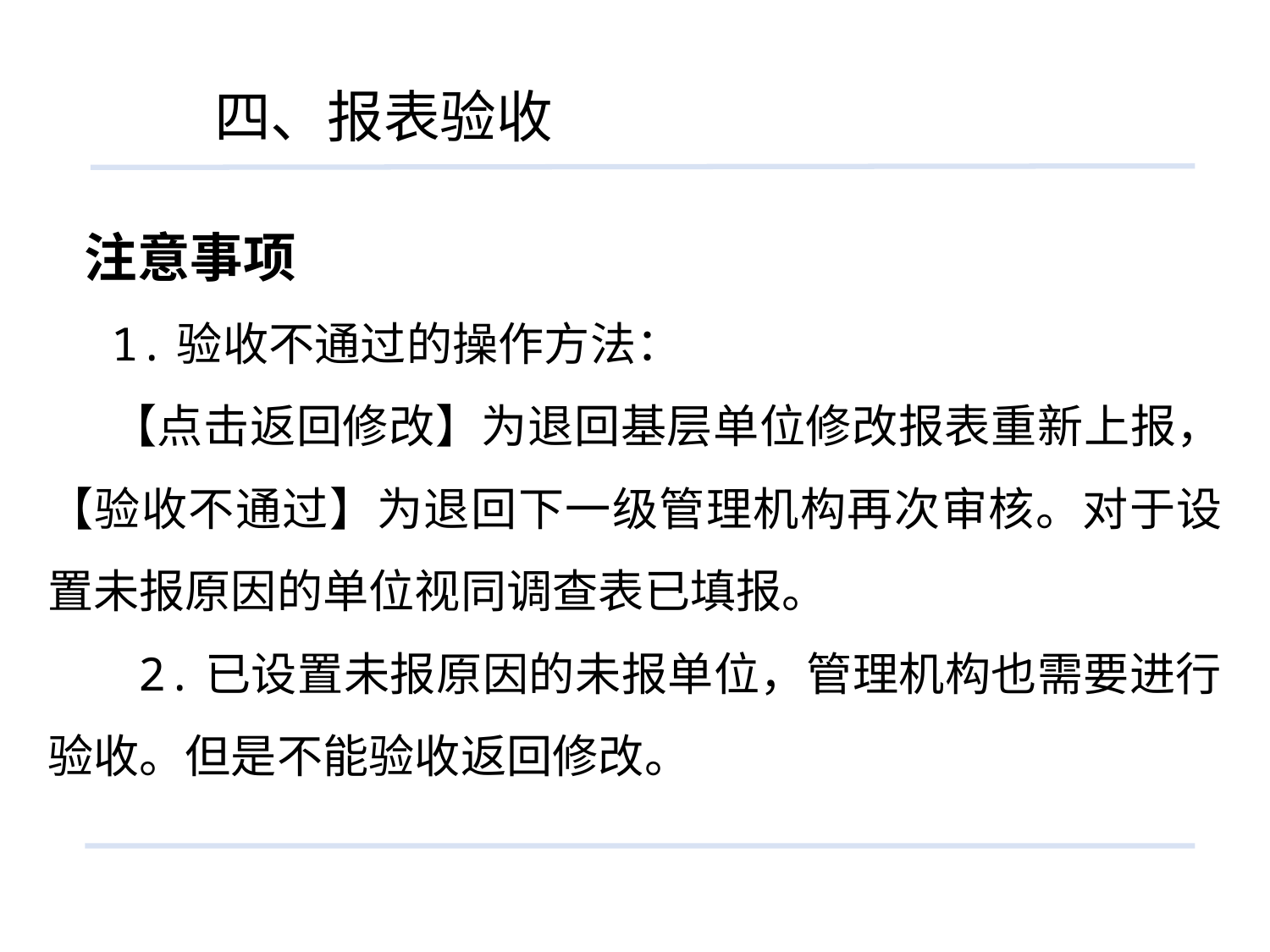

四、报表验收

  注意事项
1.验收不通过的操作方法：
【点击返回修改】为退回基层单位修改报表重新上报，【验收不通过】为退回下一级管理机构再次审核。对于设置未报原因的单位视同调查表已填报。
 2.已设置未报原因的未报单位，管理机构也需要进行验收。但是不能验收返回修改。